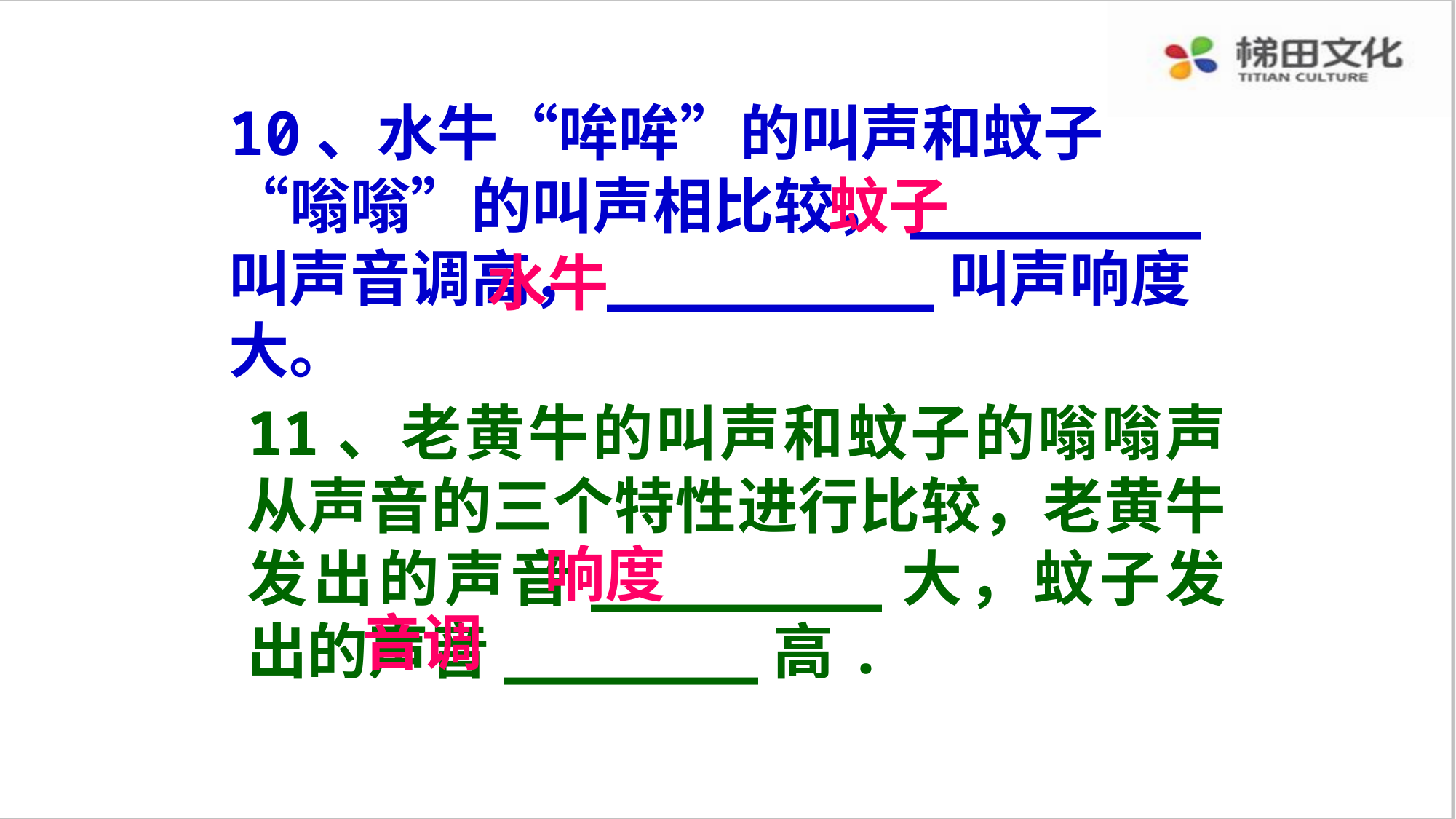

10、水牛“哞哞”的叫声和蚊子“嗡嗡”的叫声相比较，________叫声音调高，_________叫声响度大。
蚊子
水牛
11、老黄牛的叫声和蚊子的嗡嗡声从声音的三个特性进行比较，老黄牛发出的声音________大，蚊子发出的声音_______高.
响度
音调